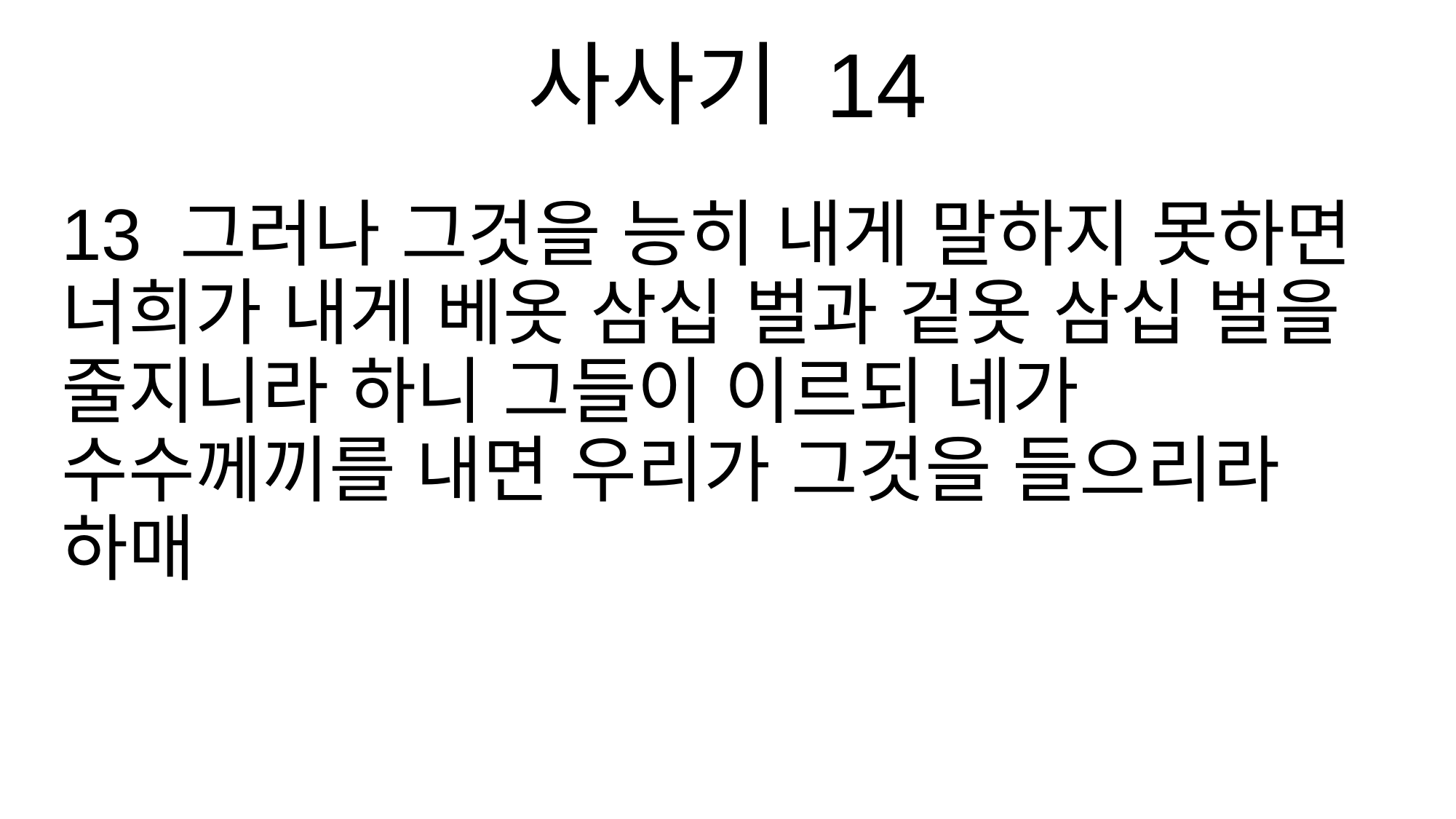

사사기 14
13 그러나 그것을 능히 내게 말하지 못하면 너희가 내게 베옷 삼십 벌과 겉옷 삼십 벌을 줄지니라 하니 그들이 이르되 네가 수수께끼를 내면 우리가 그것을 들으리라 하매